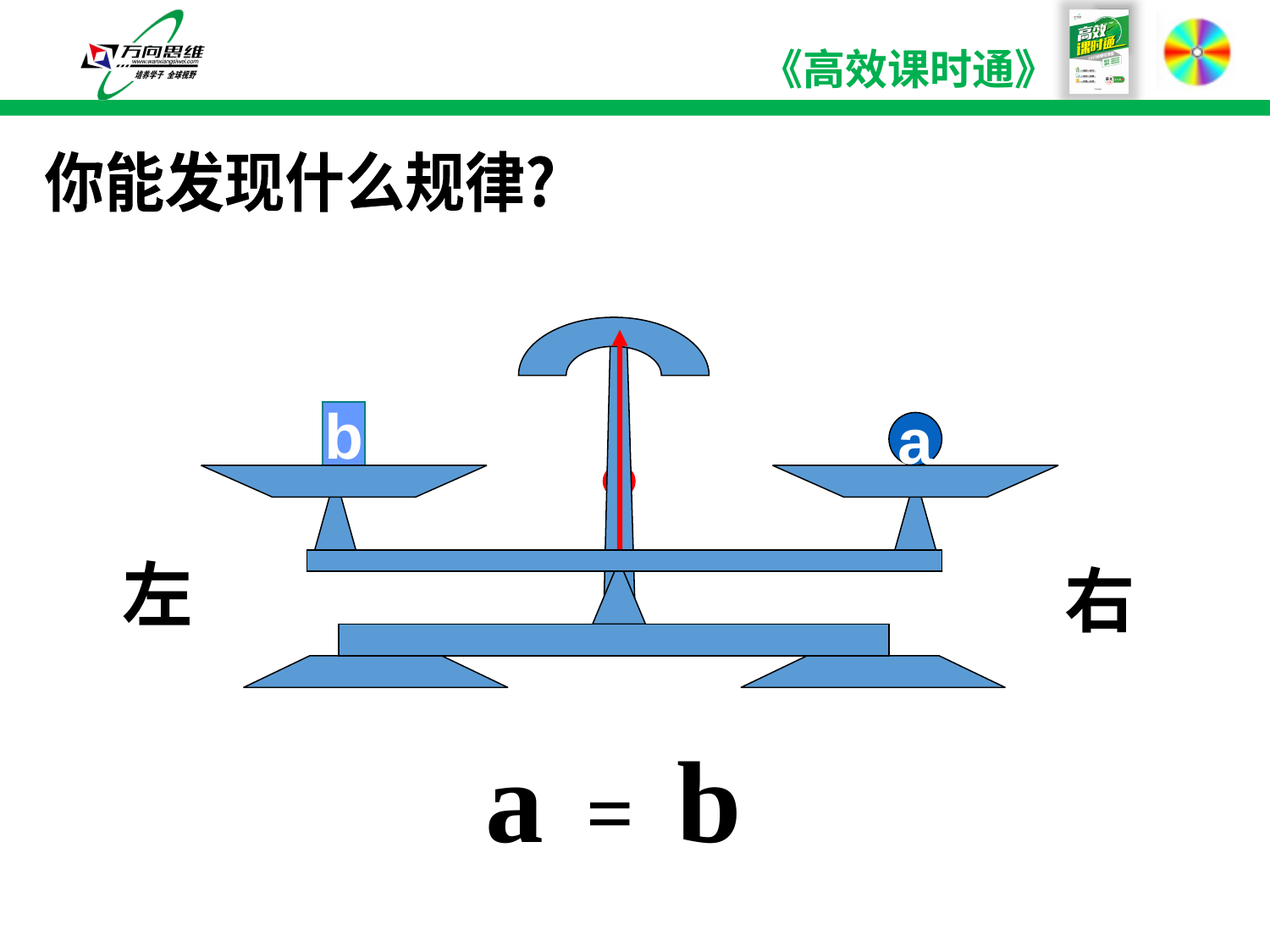

你能发现什么规律?

b
a

左
右
a  =  b